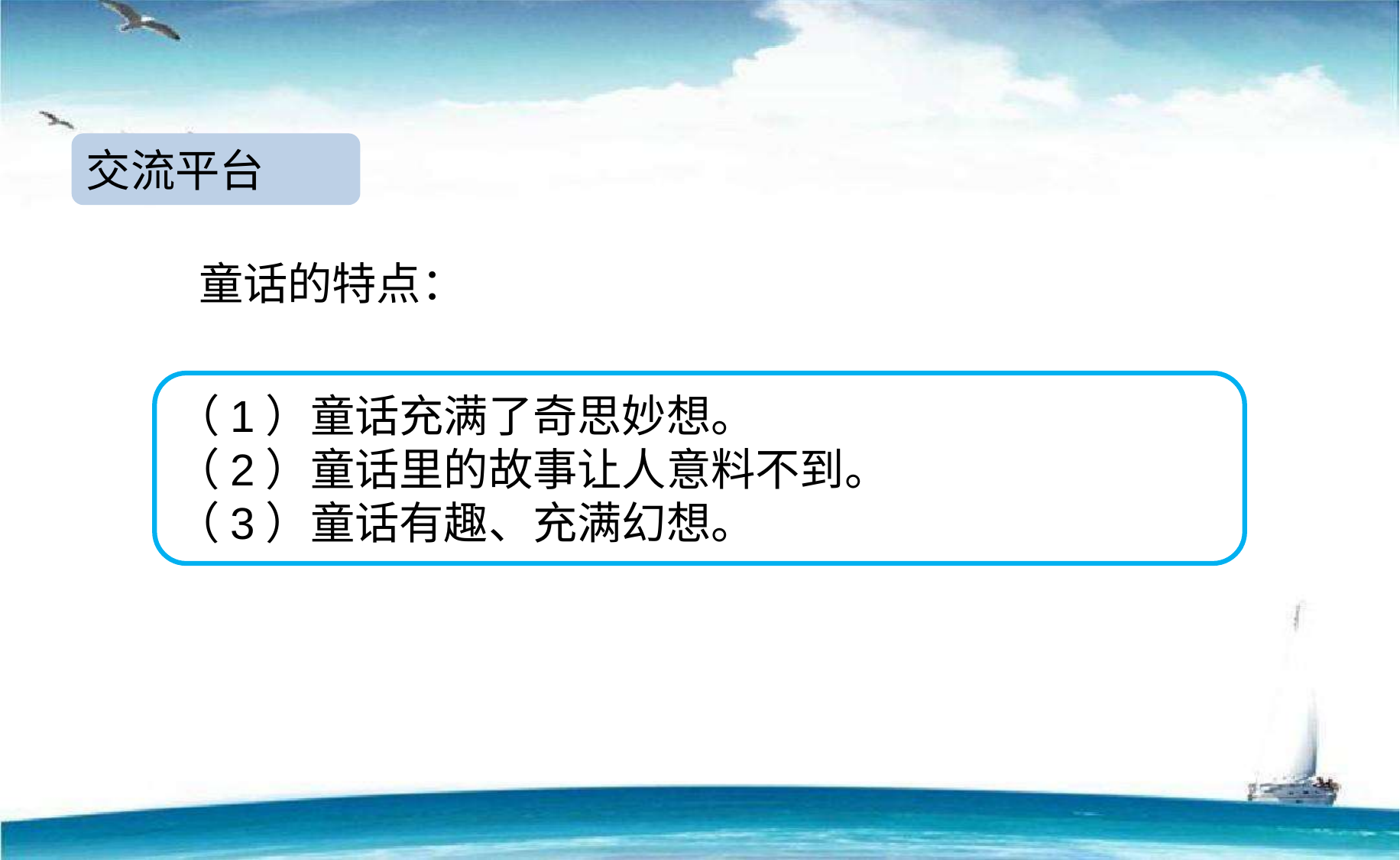

交流平台

童话的特点：
（1）童话充满了奇思妙想。
（2）童话里的故事让人意料不到。
（3）童话有趣、充满幻想。